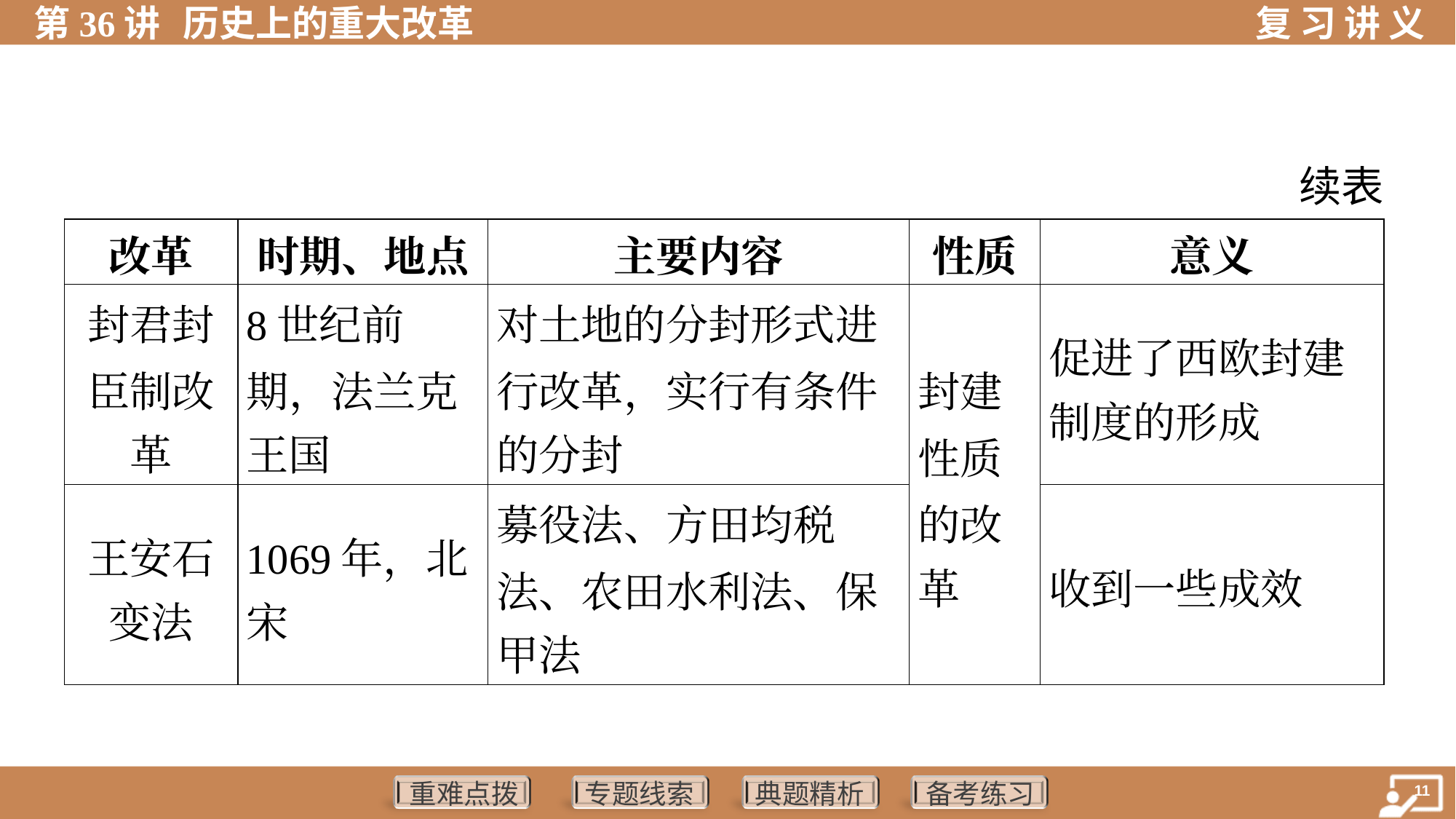

续表
| 改革 | 时期、地点 | 主要内容 | 性质 | 意义 |
| --- | --- | --- | --- | --- |
| 封君封 臣制改 革 | 8世纪前 期，法兰克 王国 | 对土地的分封形式进 行改革，实行有条件 的分封 | 封建 性质 的改 革 | 促进了西欧封建 制度的形成 |
| 王安石 变法 | 1069年，北 宋 | 募役法、方田均税 法、农田水利法、保 甲法 |  | 收到一些成效 |